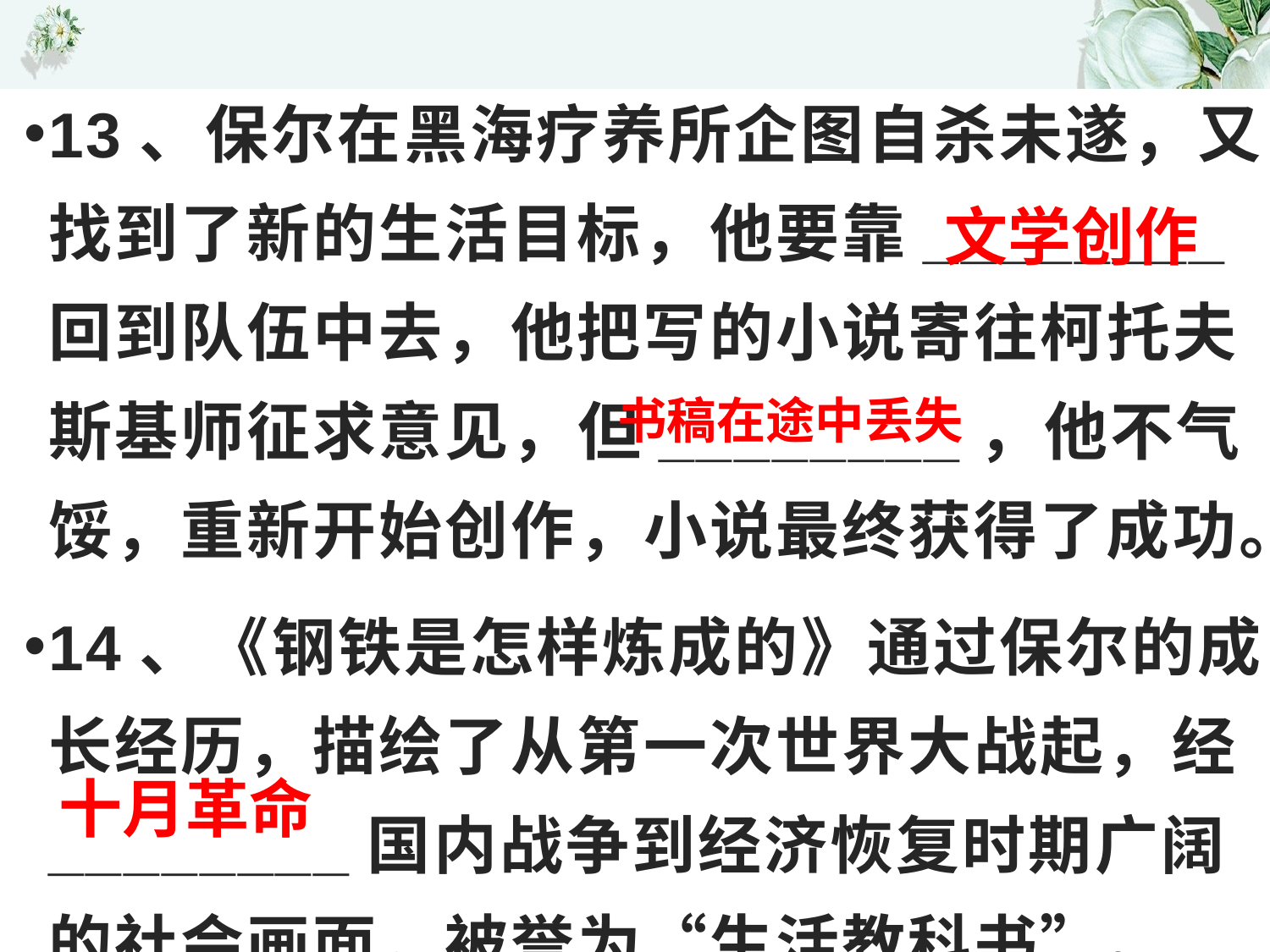

#
13、保尔在黑海疗养所企图自杀未遂，又找到了新的生活目标，他要靠________回到队伍中去，他把写的小说寄往柯托夫斯基师征求意见，但________，他不气馁，重新开始创作，小说最终获得了成功。
14、《钢铁是怎样炼成的》通过保尔的成长经历，描绘了从第一次世界大战起，经________国内战争到经济恢复时期广阔的社会画面，被誉为“生活教科书”。

文学创作
书稿在途中丢失
十月革命